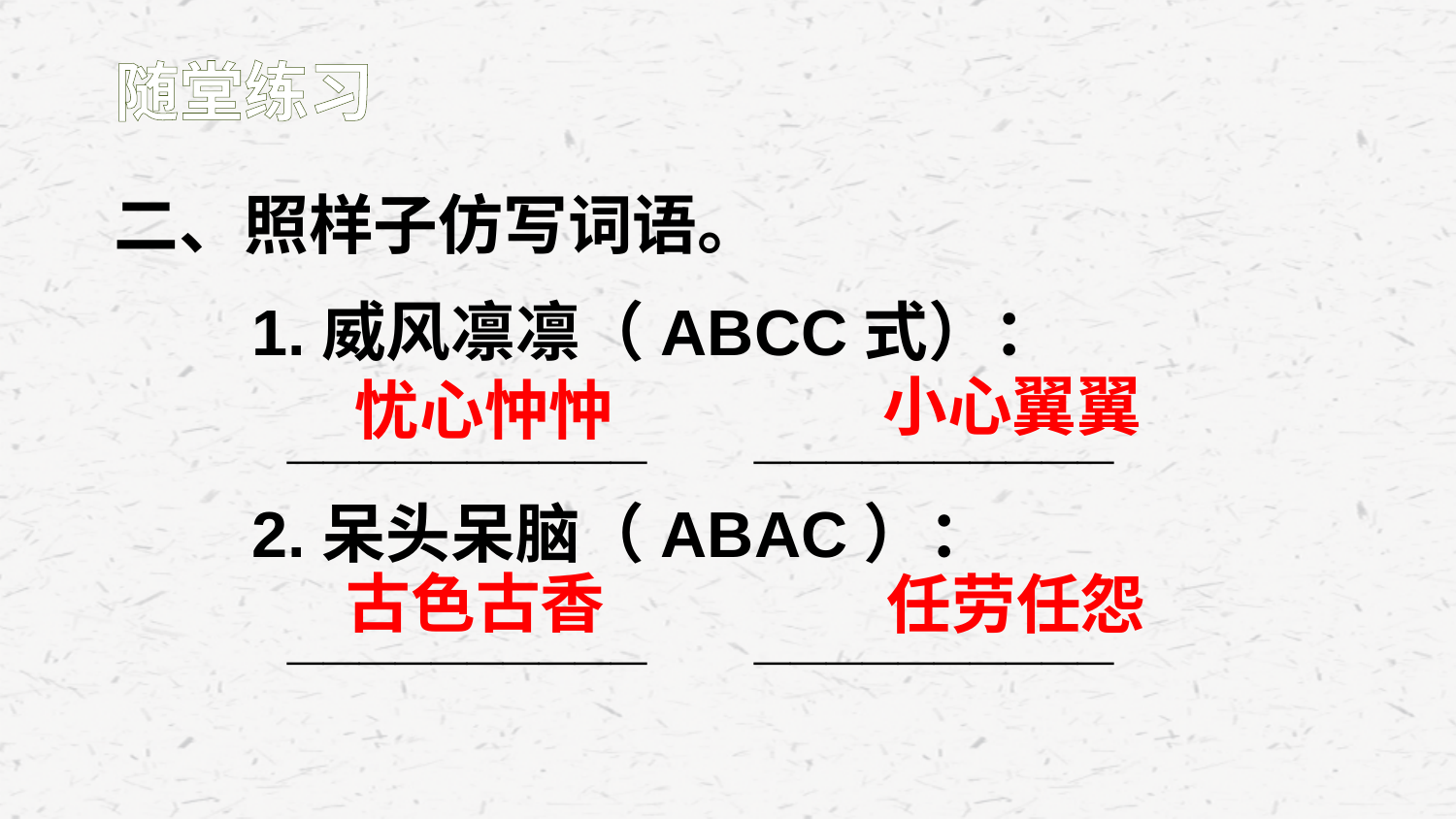

随堂练习
二、照样子仿写词语。
1.威风凛凛（ABCC式）：
  __________      __________
2.呆头呆脑（ABAC）：
  __________      __________
小心翼翼
忧心忡忡
古色古香
任劳任怨